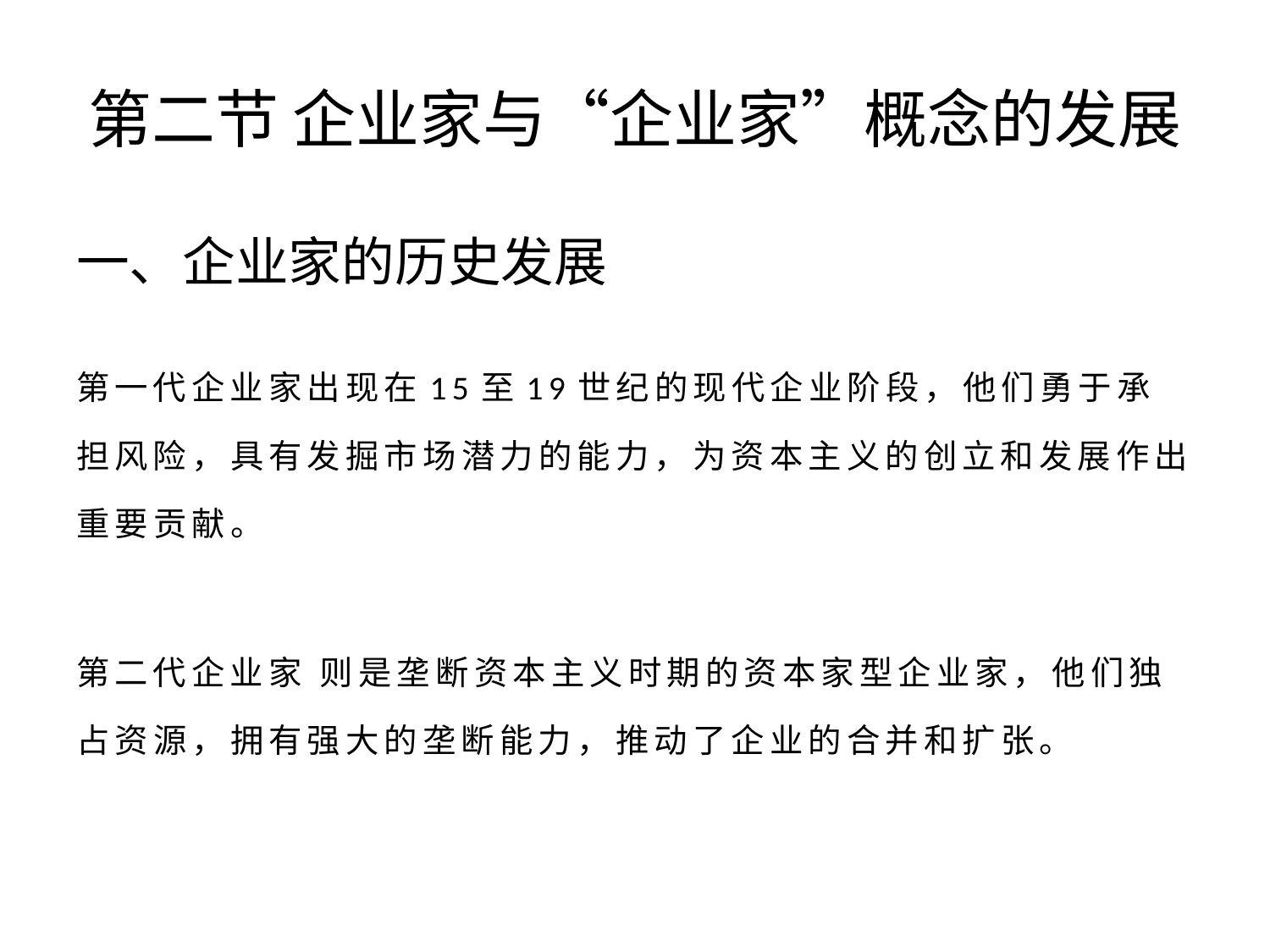

# 第二节 企业家与“企业家”概念的发展
一、企业家的历史发展

第一代企业家出现在15至19世纪的现代企业阶段，他们勇于承担风险，具有发掘市场潜力的能力，为资本主义的创立和发展作出重要贡献。

第二代企业家 则是垄断资本主义时期的资本家型企业家，他们独占资源，拥有强大的垄断能力，推动了企业的合并和扩张。